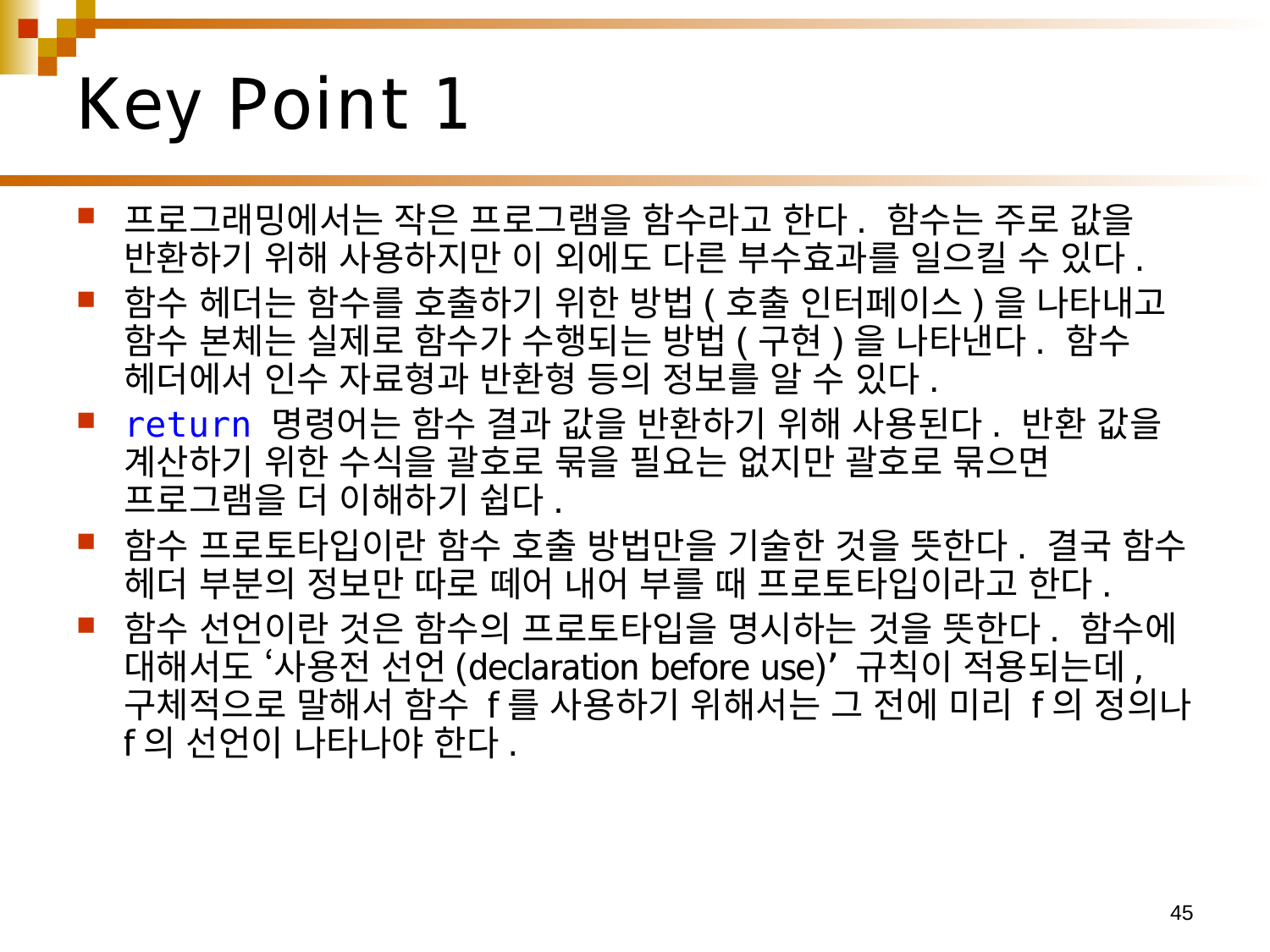

# Key Point 1
프로그래밍에서는 작은 프로그램을 함수라고 한다. 함수는 주로 값을 반환하기 위해 사용하지만 이 외에도 다른 부수효과를 일으킬 수 있다.
함수 헤더는 함수를 호출하기 위한 방법(호출 인터페이스)을 나타내고 함수 본체는 실제로 함수가 수행되는 방법(구현)을 나타낸다. 함수 헤더에서 인수 자료형과 반환형 등의 정보를 알 수 있다.
return 명령어는 함수 결과 값을 반환하기 위해 사용된다. 반환 값을 계산하기 위한 수식을 괄호로 묶을 필요는 없지만 괄호로 묶으면 프로그램을 더 이해하기 쉽다.
함수 프로토타입이란 함수 호출 방법만을 기술한 것을 뜻한다. 결국 함수 헤더 부분의 정보만 따로 떼어 내어 부를 때 프로토타입이라고 한다.
함수 선언이란 것은 함수의 프로토타입을 명시하는 것을 뜻한다. 함수에 대해서도 ‘사용전 선언(declaration before use)’ 규칙이 적용되는데, 구체적으로 말해서 함수 f를 사용하기 위해서는 그 전에 미리 f의 정의나 f의 선언이 나타나야 한다.
45